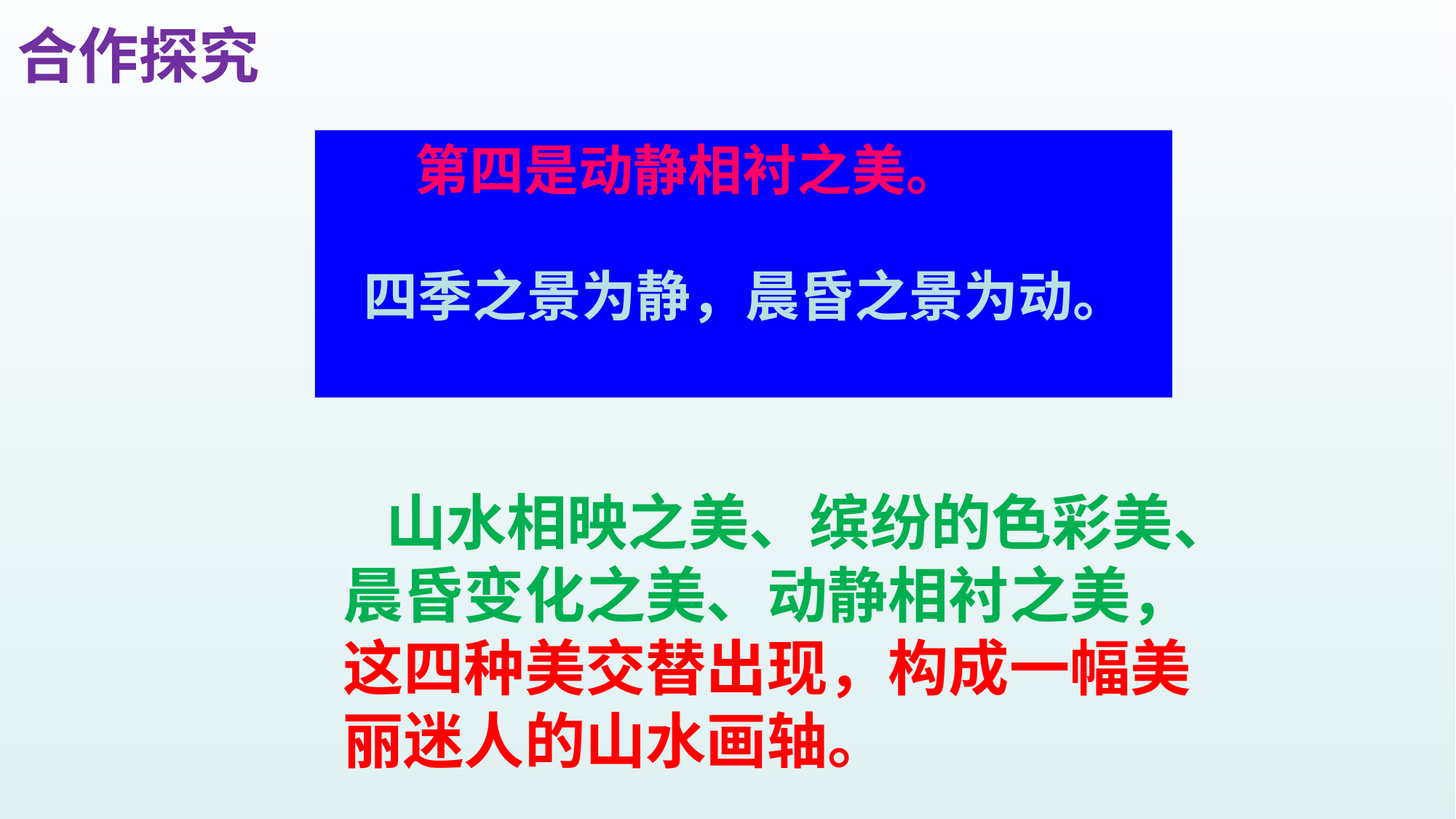

合作探究
       第四是动静相衬之美。

  四季之景为静，晨昏之景为动。
     山水相映之美、缤纷的色彩美、晨昏变化之美、动静相衬之美，这四种美交替出现，构成一幅美丽迷人的山水画轴。